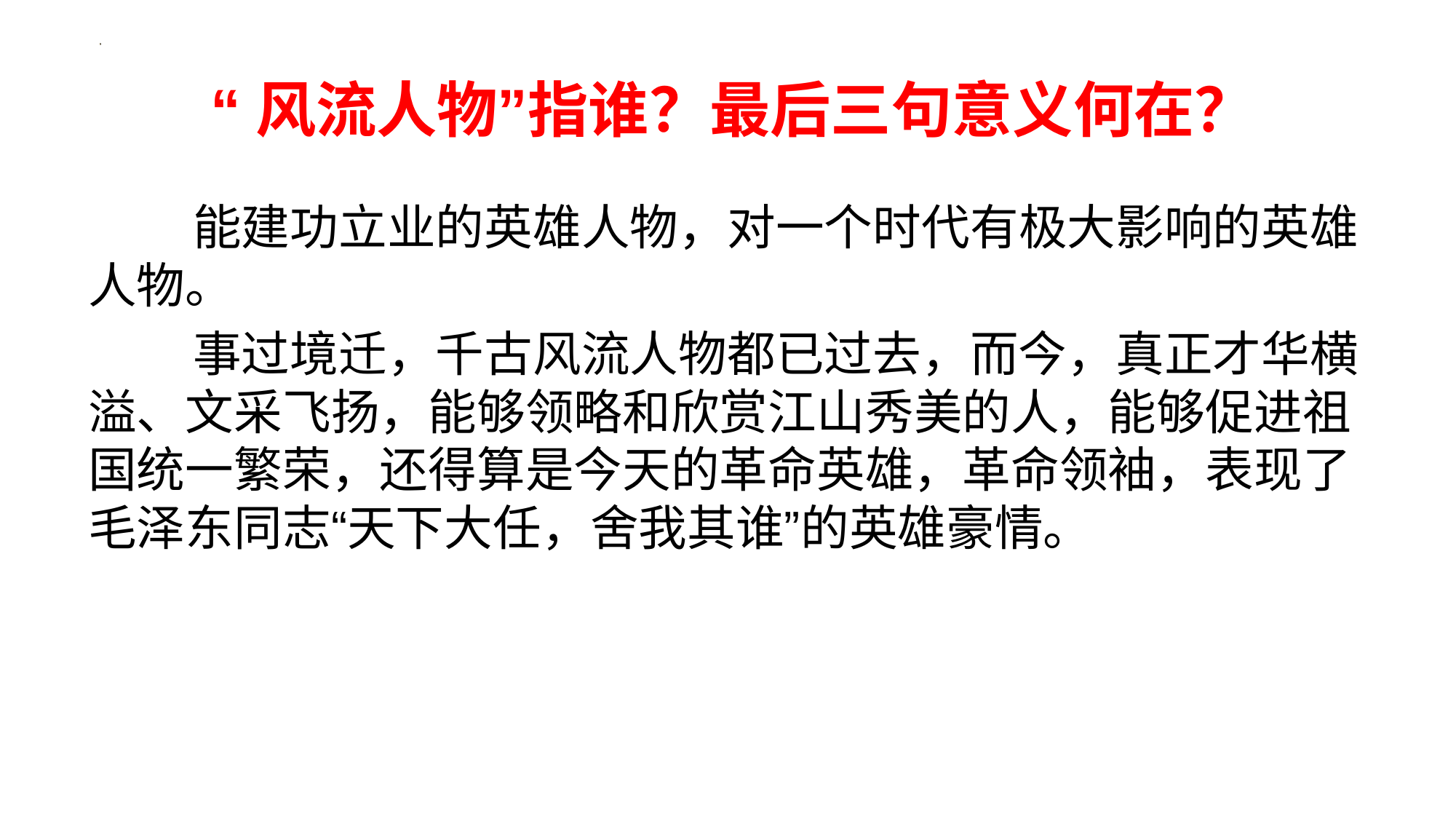

# “风流人物”指谁？最后三句意义何在？
　　　能建功立业的英雄人物，对一个时代有极大影响的英雄人物。
　　　事过境迁，千古风流人物都已过去，而今，真正才华横溢、文采飞扬，能够领略和欣赏江山秀美的人，能够促进祖国统一繁荣，还得算是今天的革命英雄，革命领袖，表现了毛泽东同志“天下大任，舍我其谁”的英雄豪情。